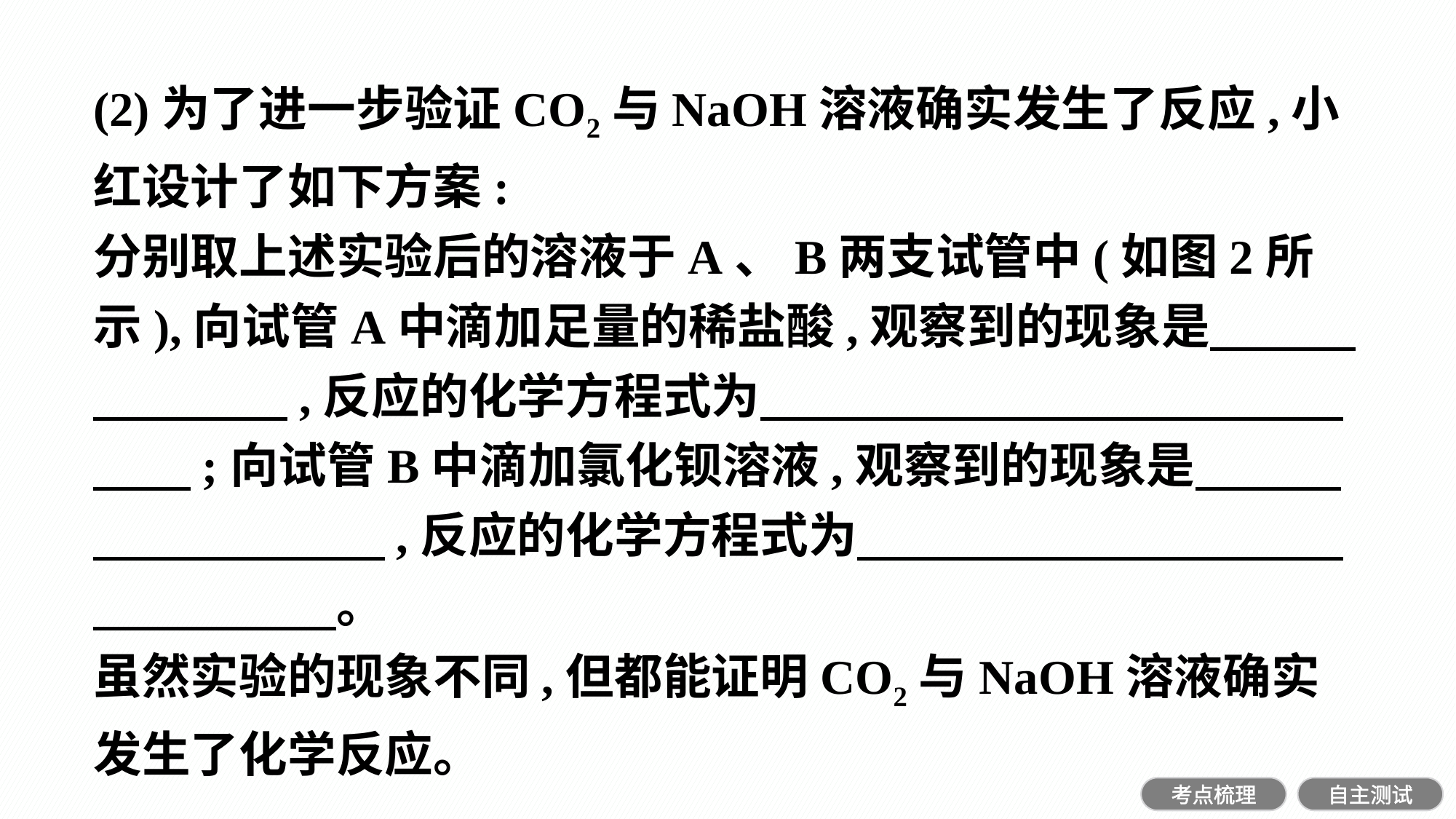

(2)为了进一步验证CO2与NaOH溶液确实发生了反应,小红设计了如下方案:
分别取上述实验后的溶液于A、B两支试管中(如图2所示),向试管A中滴加足量的稀盐酸,观察到的现象是　　　　　　　,反应的化学方程式为　　　　　　　　　　　　　　;向试管B中滴加氯化钡溶液,观察到的现象是　　　　　　　　　,反应的化学方程式为　　　　　　　　　　　　　　　。
虽然实验的现象不同,但都能证明CO2与NaOH溶液确实发生了化学反应。